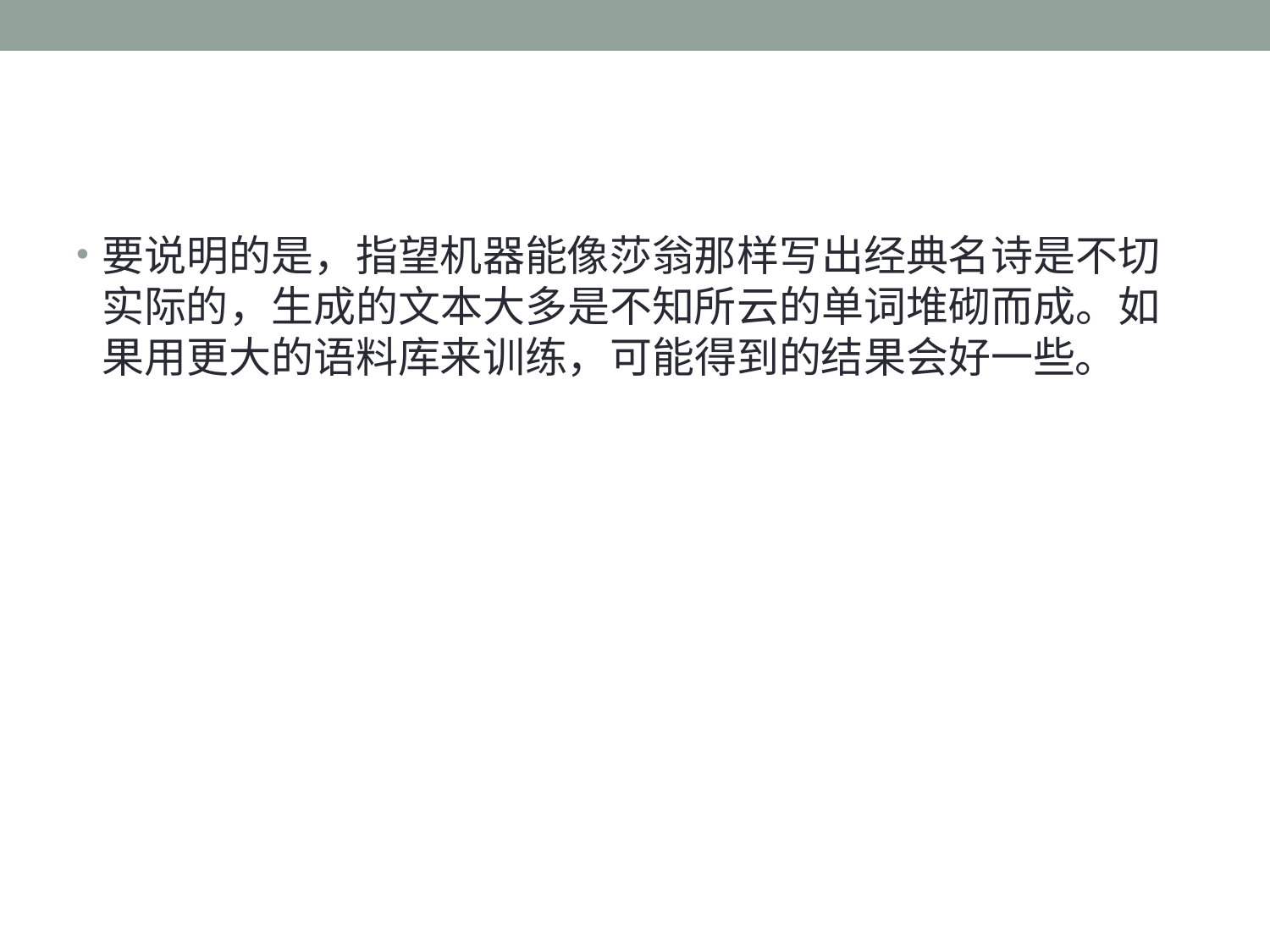

#
要说明的是，指望机器能像莎翁那样写出经典名诗是不切实际的，生成的文本大多是不知所云的单词堆砌而成。如果用更大的语料库来训练，可能得到的结果会好一些。